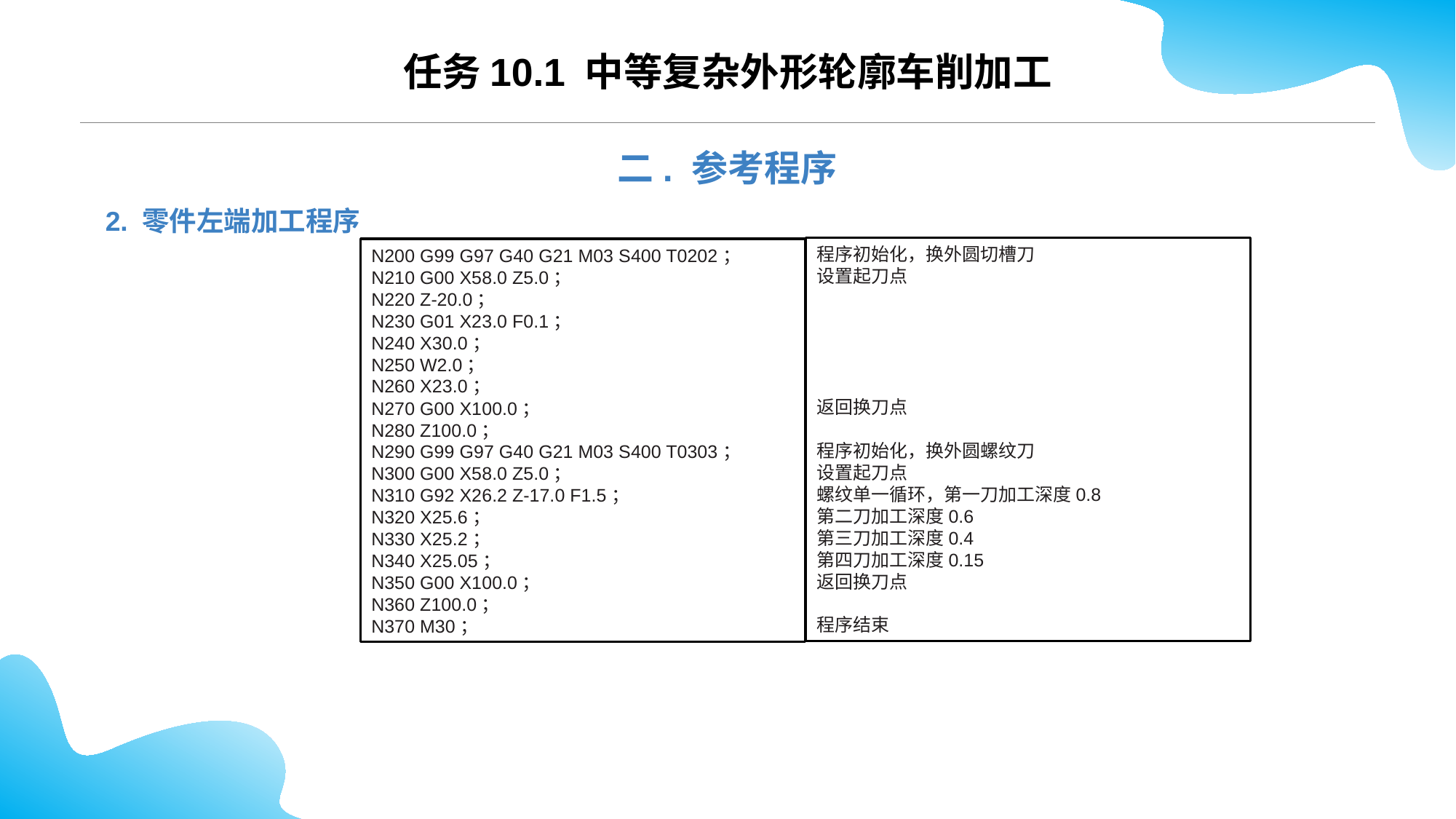

CONTENTS
任务10.1 中等复杂外形轮廓车削加工
二. 参考程序
2. 零件左端加工程序
程序初始化，换外圆切槽刀
设置起刀点

返回换刀点

程序初始化，换外圆螺纹刀
设置起刀点
螺纹单一循环，第一刀加工深度0.8
第二刀加工深度0.6
第三刀加工深度0.4
第四刀加工深度0.15
返回换刀点

程序结束
N200 G99 G97 G40 G21 M03 S400 T0202；
N210 G00 X58.0 Z5.0；
N220 Z-20.0；
N230 G01 X23.0 F0.1；
N240 X30.0；
N250 W2.0；
N260 X23.0；
N270 G00 X100.0；
N280 Z100.0；
N290 G99 G97 G40 G21 M03 S400 T0303；
N300 G00 X58.0 Z5.0；
N310 G92 X26.2 Z-17.0 F1.5；
N320 X25.6；
N330 X25.2；
N340 X25.05；
N350 G00 X100.0；
N360 Z100.0；
N370 M30；